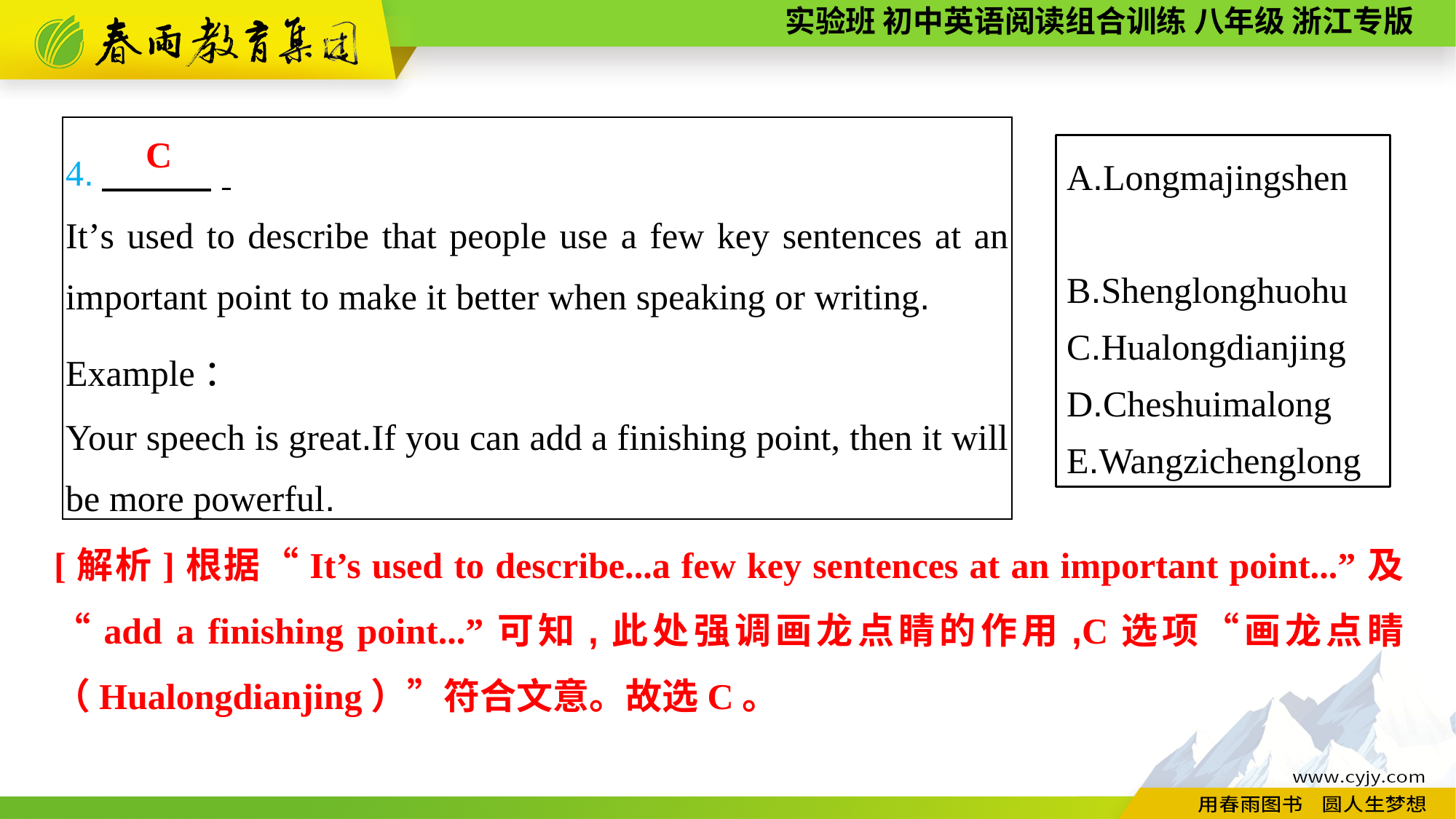

| 4.　　　. It’s used to describe that people use a few key sentences at an important point to make it better when speaking or writing. Example： Your speech is great.If you can add a finishing point, then it will be more powerful. |
| --- |
C
A.Longmajingshen
B.Shenglonghuohu
C.Hualongdianjing
D.Cheshuimalong
E.Wangzichenglong
[解析]根据“It’s used to describe...a few key sentences at an important point...”及“add a finishing point...”可知,此处强调画龙点睛的作用,C选项“画龙点睛（Hualongdianjing）”符合文意。故选C。